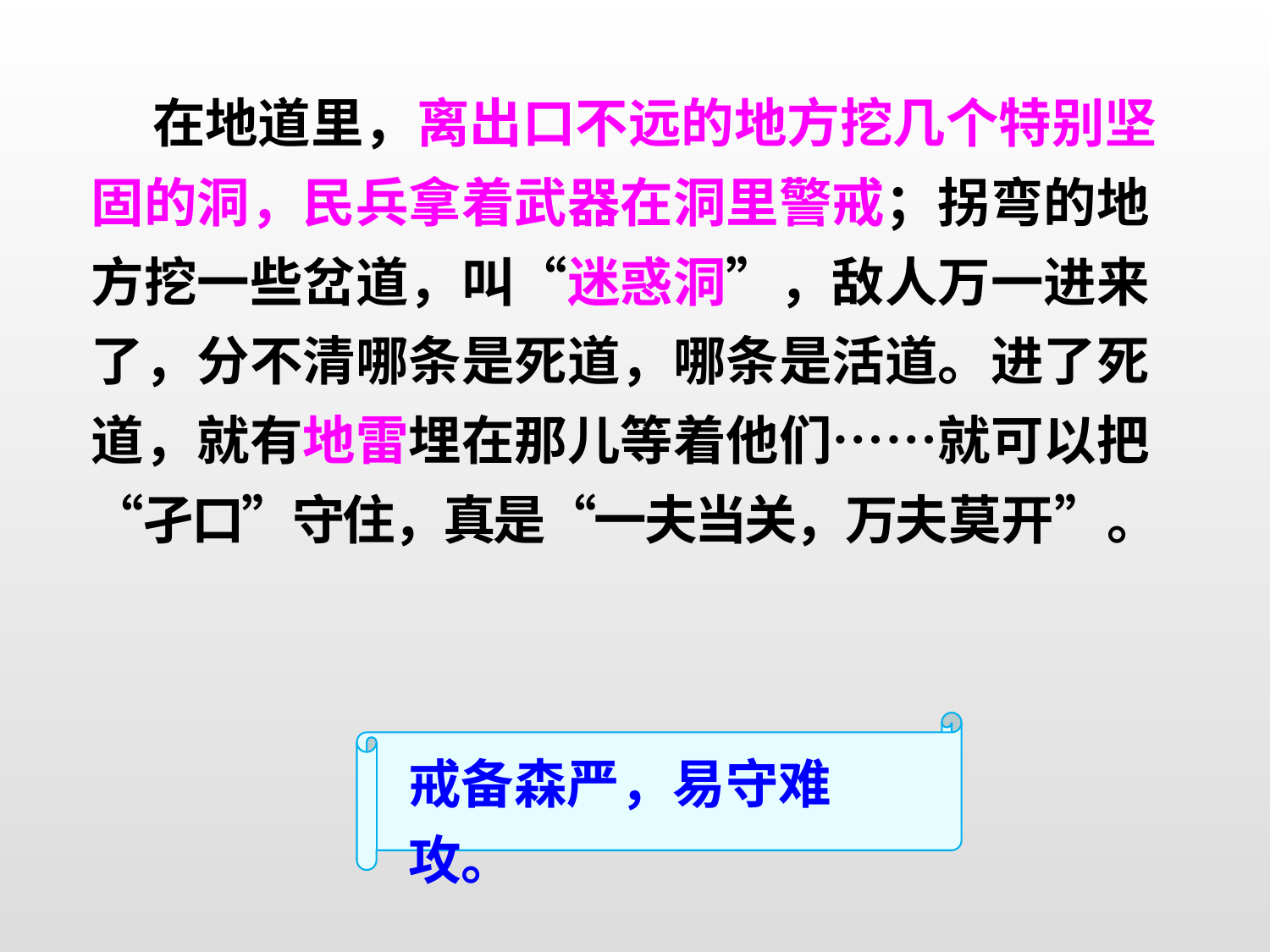

在地道里，离出口不远的地方挖几个特别坚固的洞，民兵拿着武器在洞里警戒；拐弯的地方挖一些岔道，叫“迷惑洞”，敌人万一进来了，分不清哪条是死道，哪条是活道。进了死道，就有地雷埋在那儿等着他们……就可以把“孑口”守住，真是“一夫当关，万夫莫开”。

戒备森严，易守难攻。